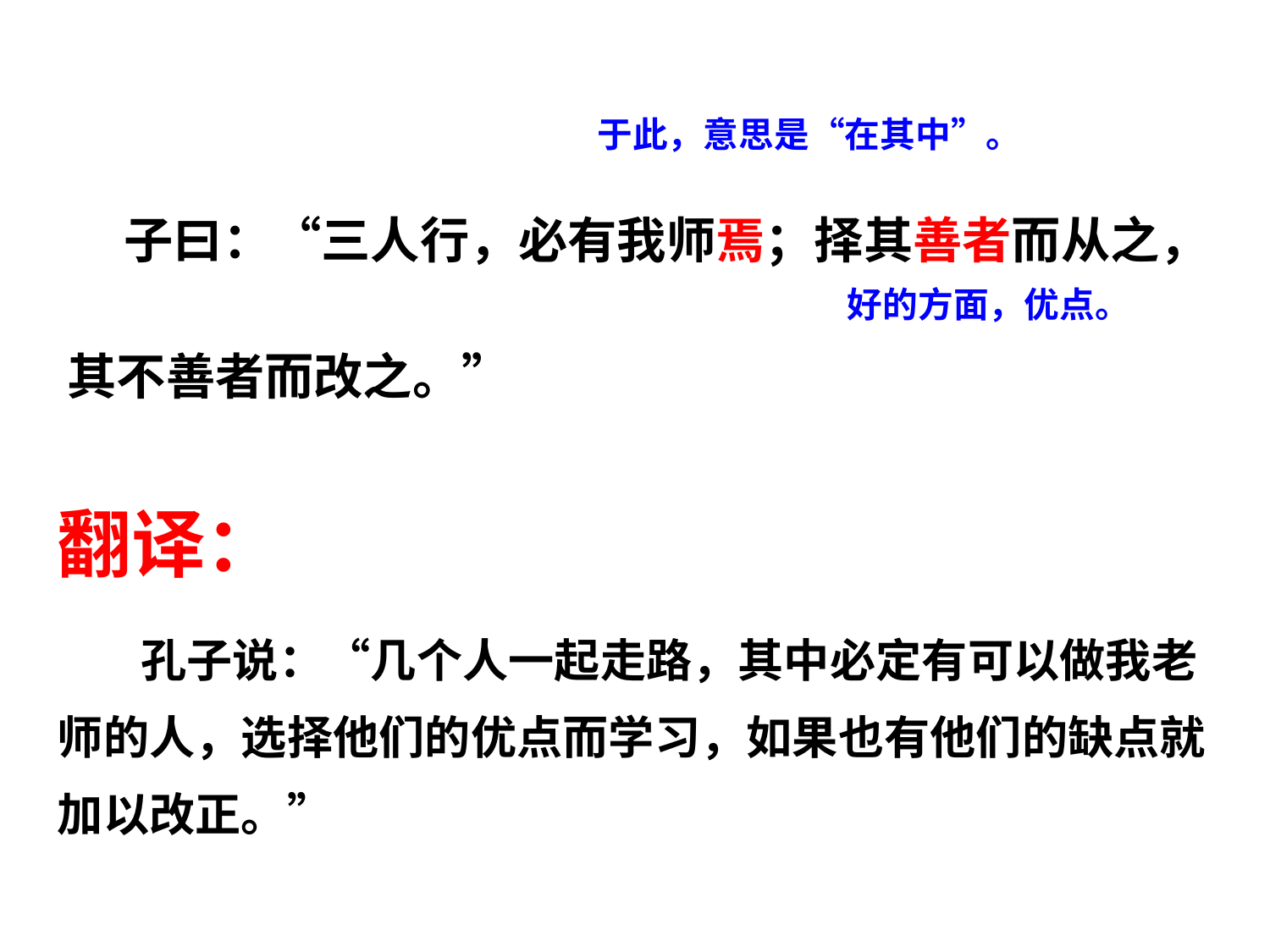

于此，意思是“在其中”。
    子曰：“三人行，必有我师焉；择其善者而从之，其不善者而改之。”
好的方面，优点。
翻译：
       孔子说：“几个人一起走路，其中必定有可以做我老师的人，选择他们的优点而学习，如果也有他们的缺点就加以改正。”